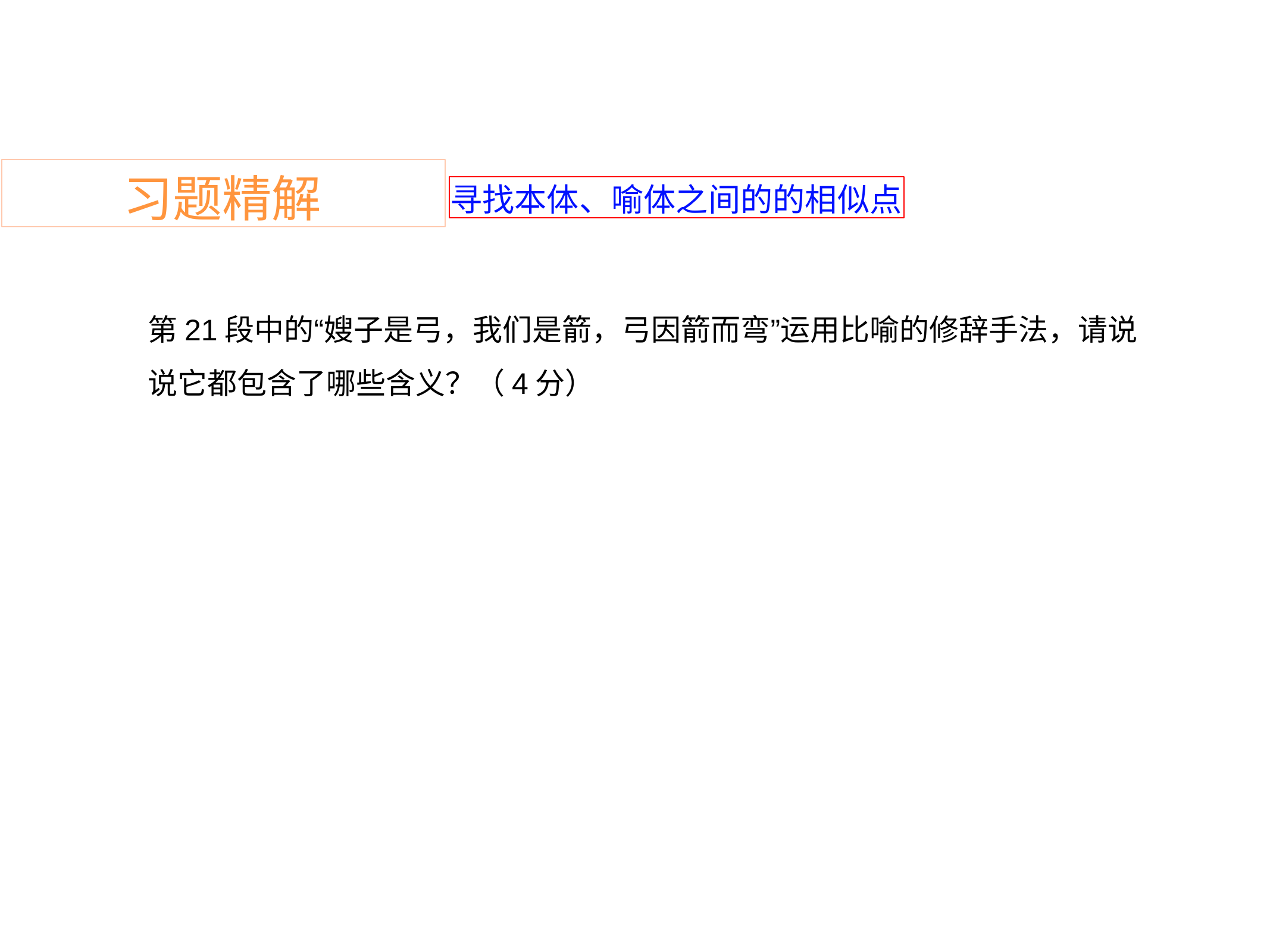

习题精解
寻找本体、喻体之间的的相似点
第21段中的“嫂子是弓，我们是箭，弓因箭而弯”运用比喻的修辞手法，请说 说它都包含了哪些含义？（4分）